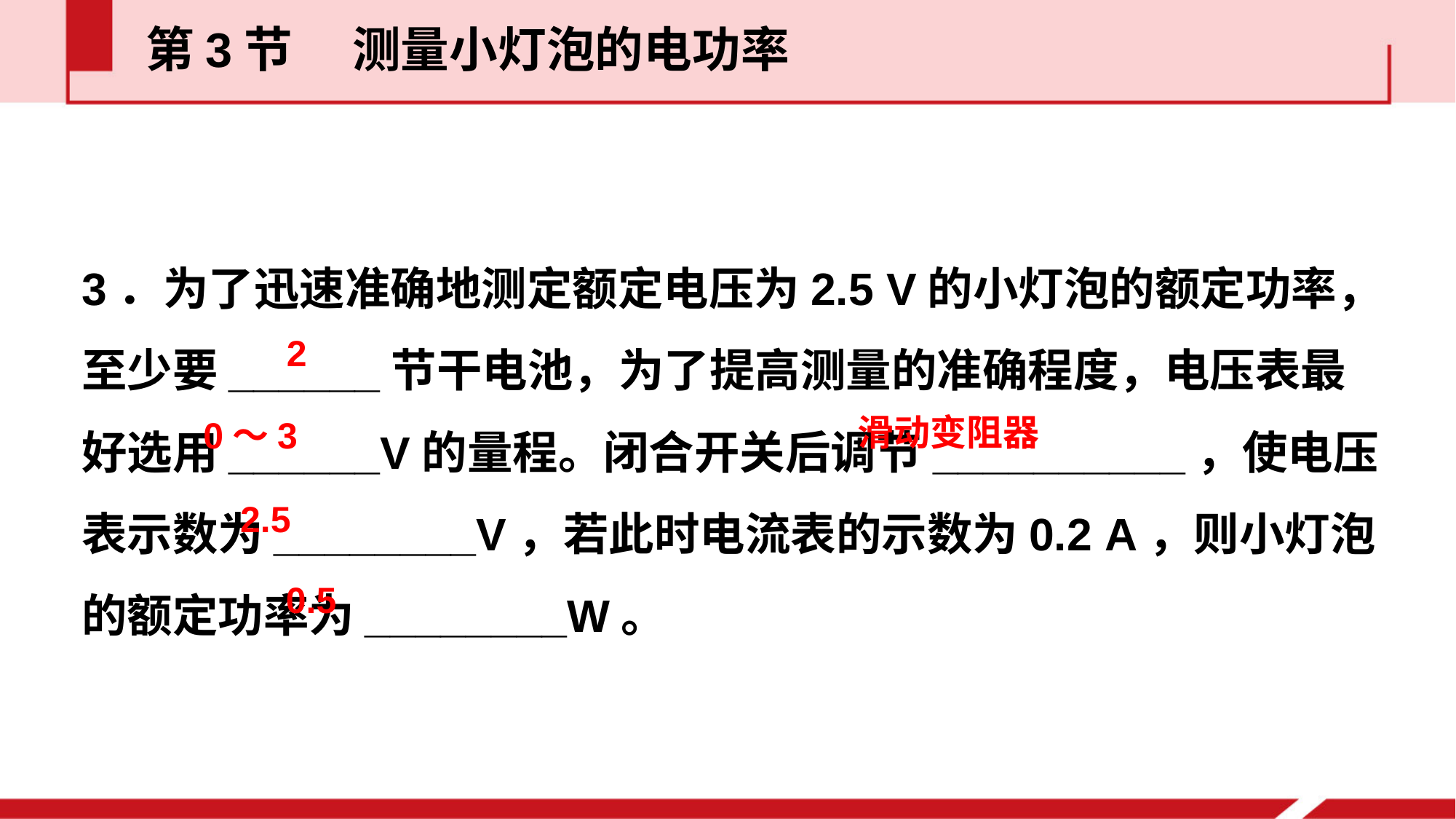

第3节  测量小灯泡的电功率
3．为了迅速准确地测定额定电压为2.5 V的小灯泡的额定功率，至少要______节干电池，为了提高测量的准确程度，电压表最好选用______V的量程。闭合开关后调节__________，使电压表示数为________V，若此时电流表的示数为0.2 A，则小灯泡的额定功率为________W。
2
滑动变阻器
0～3
2.5
0.5